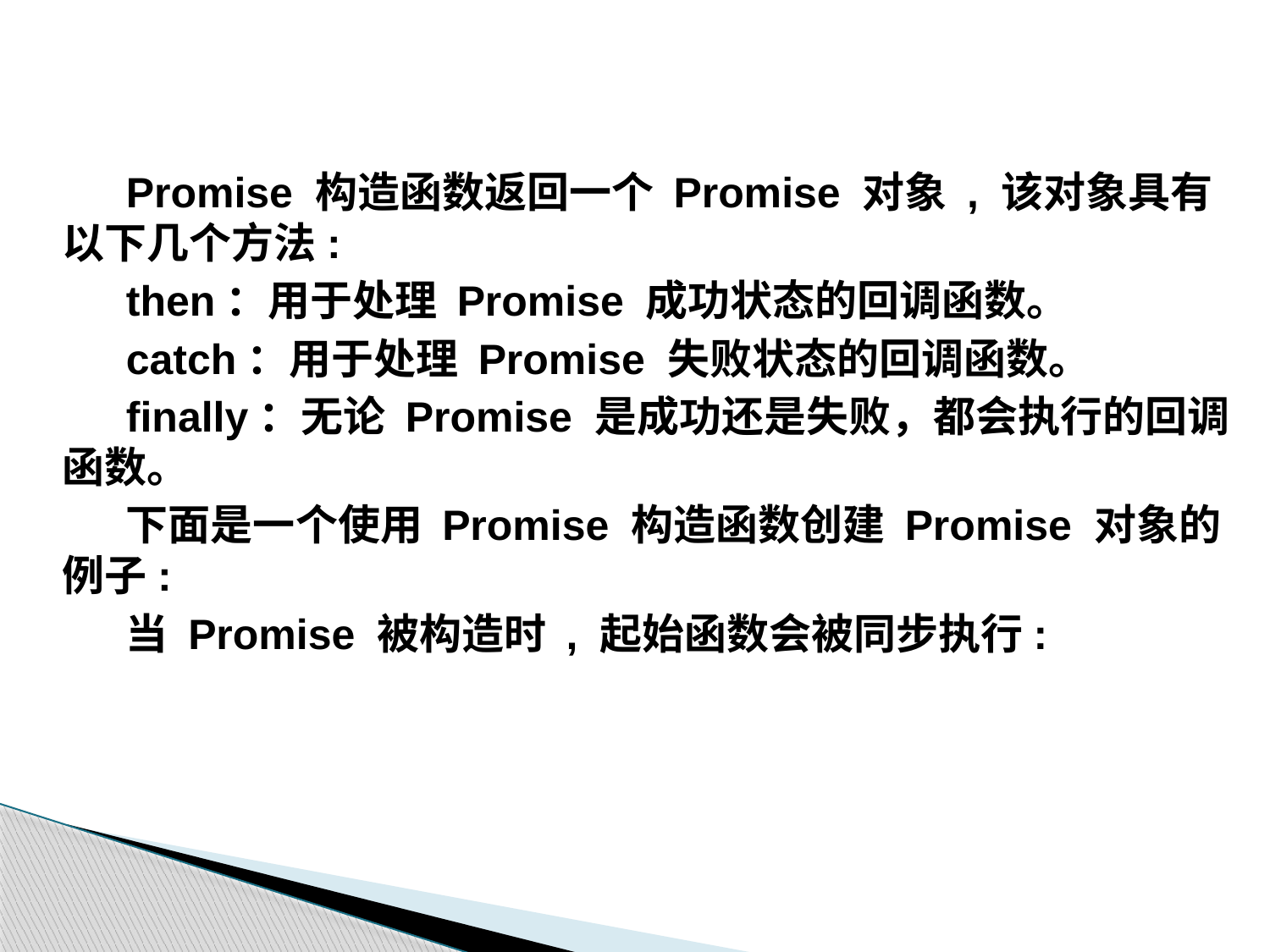

Promise 构造函数返回一个 Promise 对象 , 该对象具有以下几个方法:
then：用于处理 Promise 成功状态的回调函数。
catch：用于处理 Promise 失败状态的回调函数。
finally：无论 Promise 是成功还是失败，都会执行的回调函数。
下面是一个使用 Promise 构造函数创建 Promise 对象的例子:
当 Promise 被构造时 , 起始函数会被同步执行: